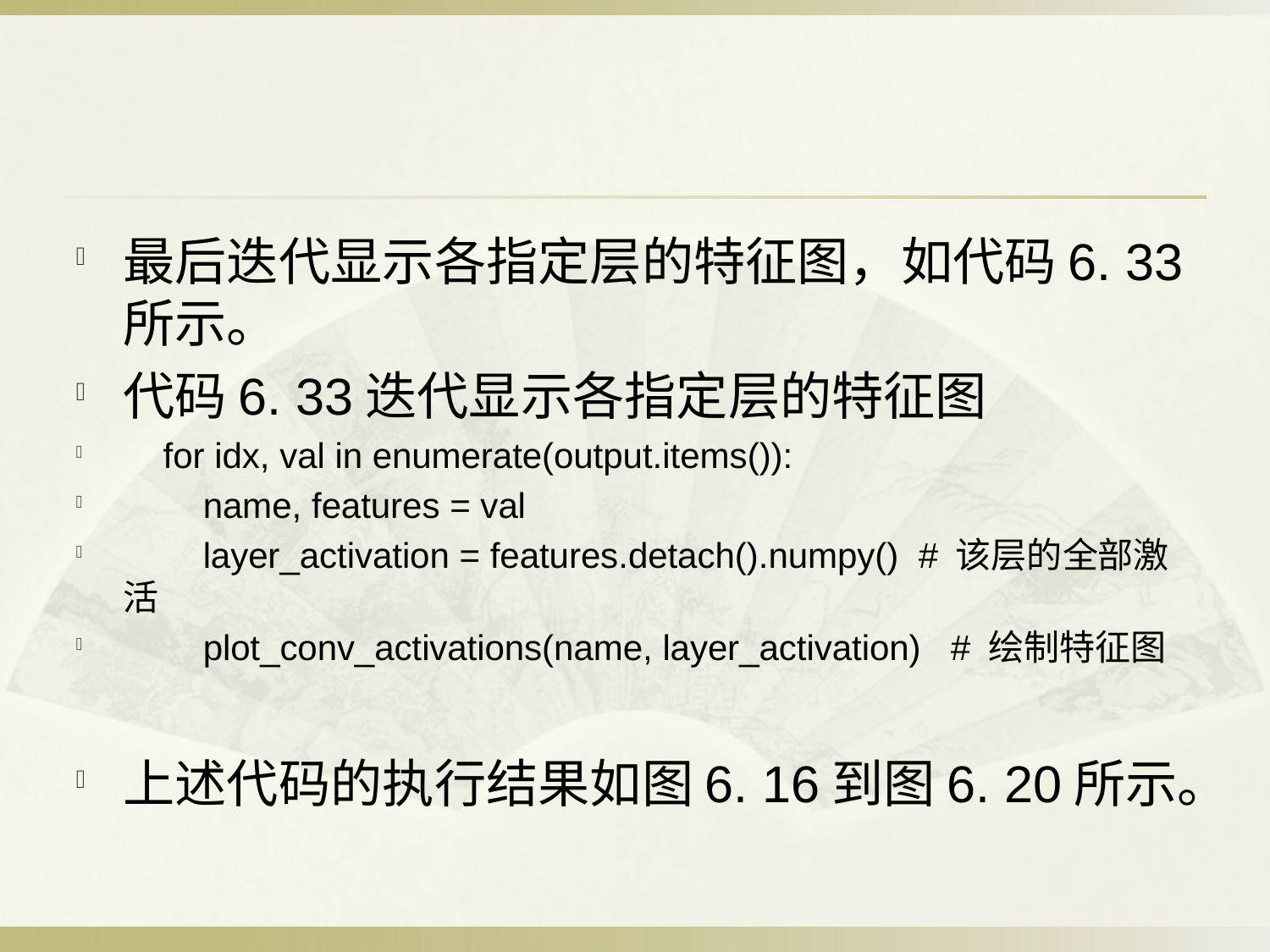

#
最后迭代显示各指定层的特征图，如代码6. 33所示。
代码6. 33迭代显示各指定层的特征图
    for idx, val in enumerate(output.items()):
        name, features = val
        layer_activation = features.detach().numpy()  # 该层的全部激活
        plot_conv_activations(name, layer_activation)   # 绘制特征图

上述代码的执行结果如图6. 16到图6. 20所示。